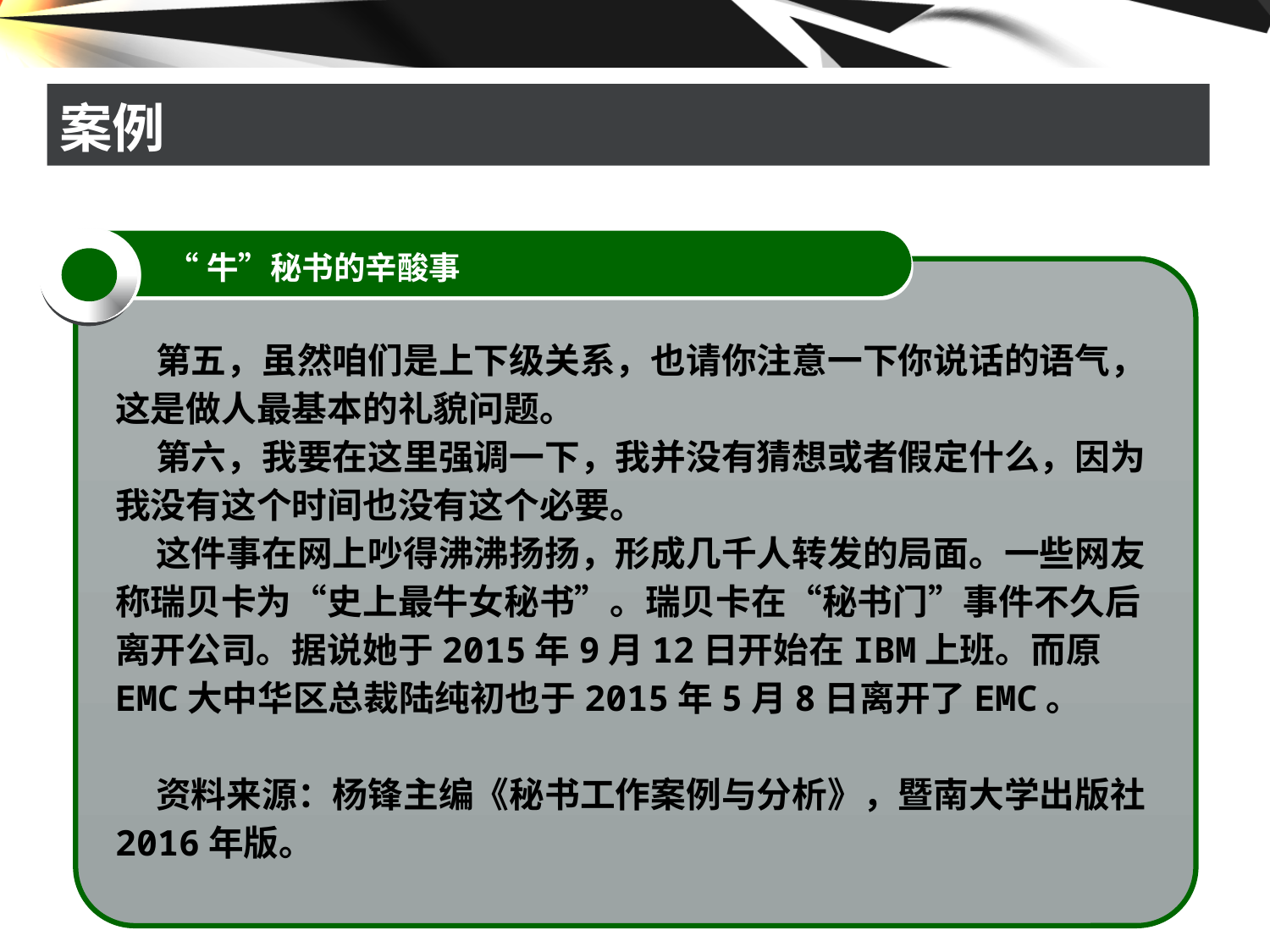

# 案例

“牛”秘书的辛酸事

    第五，虽然咱们是上下级关系，也请你注意一下你说话的语气，这是做人最基本的礼貌问题。
    第六，我要在这里强调一下，我并没有猜想或者假定什么，因为我没有这个时间也没有这个必要。
    这件事在网上吵得沸沸扬扬，形成几千人转发的局面。一些网友称瑞贝卡为“史上最牛女秘书”。瑞贝卡在“秘书门”事件不久后离开公司。据说她于2015年9月12日开始在IBM上班。而原EMC大中华区总裁陆纯初也于2015年5月8日离开了EMC。

    资料来源：杨锋主编《秘书工作案例与分析》，暨南大学出版社2016年版。